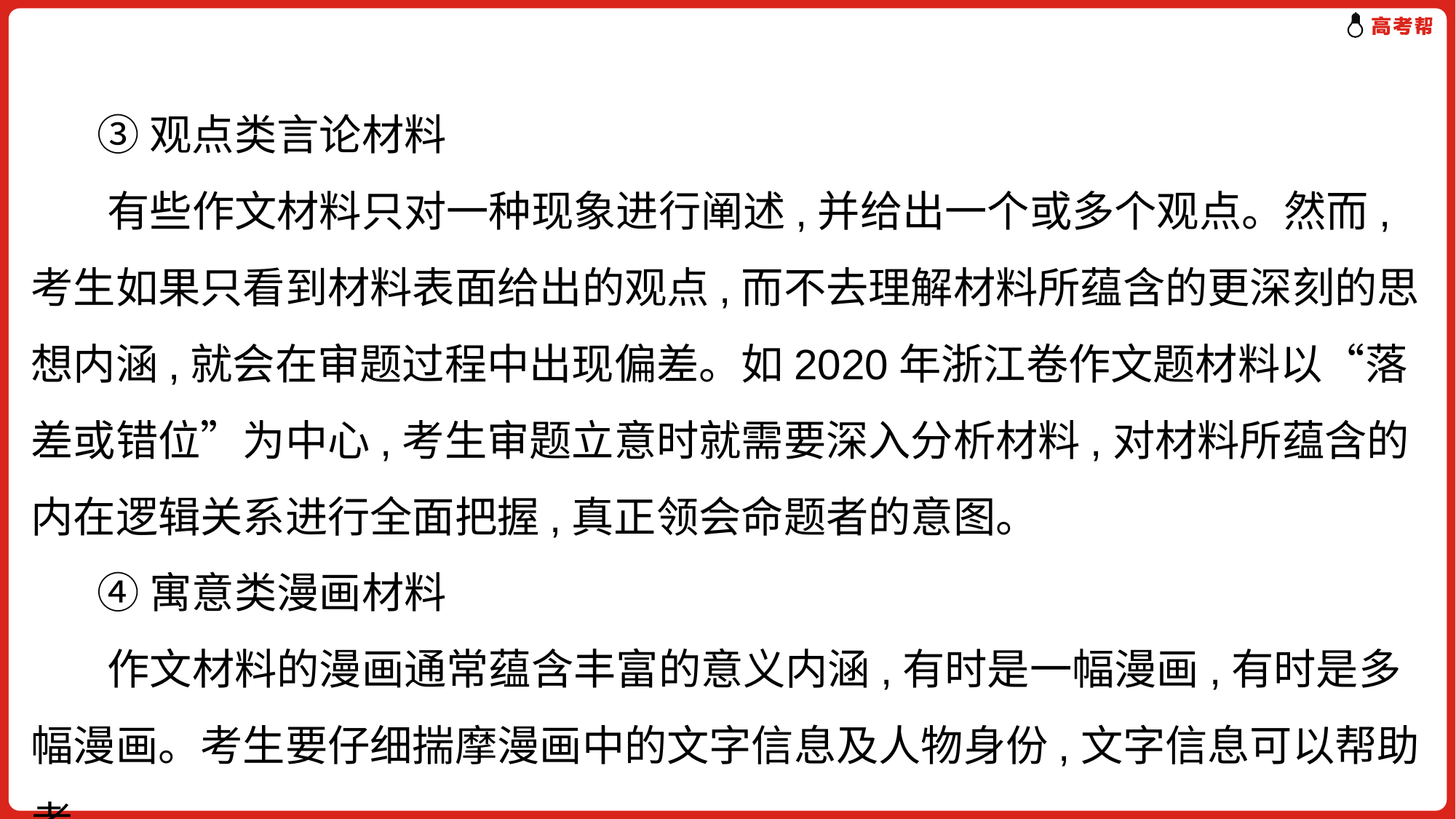

③观点类言论材料
       有些作文材料只对一种现象进行阐述,并给出一个或多个观点。然而,考生如果只看到材料表面给出的观点,而不去理解材料所蕴含的更深刻的思想内涵,就会在审题过程中出现偏差。如2020年浙江卷作文题材料以“落差或错位”为中心,考生审题立意时就需要深入分析材料,对材料所蕴含的内在逻辑关系进行全面把握,真正领会命题者的意图。
       ④寓意类漫画材料
       作文材料的漫画通常蕴含丰富的意义内涵,有时是一幅漫画,有时是多幅漫画。考生要仔细揣摩漫画中的文字信息及人物身份,文字信息可以帮助考